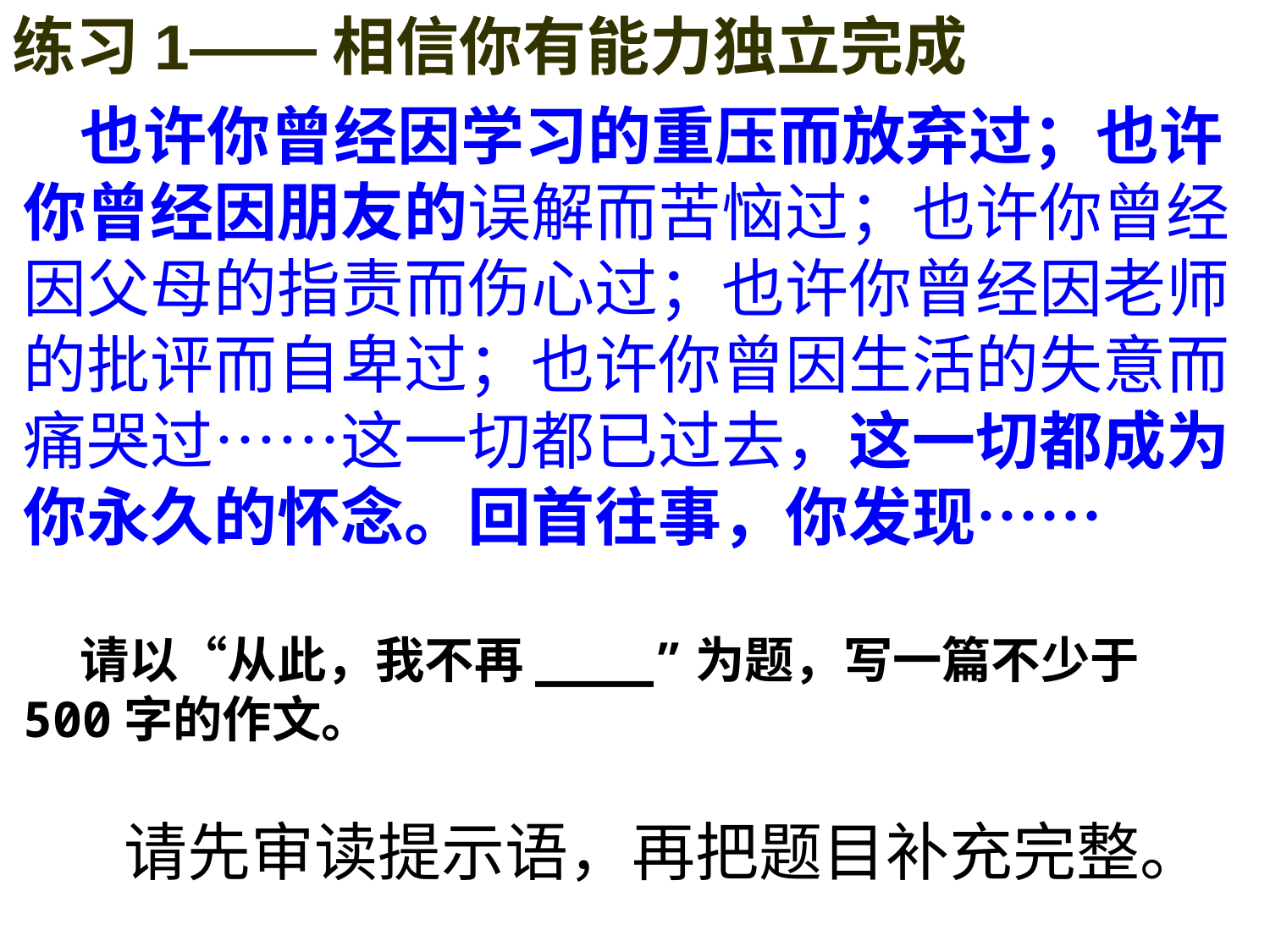

练习1——相信你有能力独立完成
    也许你曾经因学习的重压而放弃过；也许你曾经因朋友的误解而苦恼过；也许你曾经因父母的指责而伤心过；也许你曾经因老师的批评而自卑过；也许你曾因生活的失意而痛哭过……这一切都已过去，这一切都成为你永久的怀念。回首往事，你发现……

    请以“从此，我不再____”为题，写一篇不少于500字的作文。

请先审读提示语，再把题目补充完整。